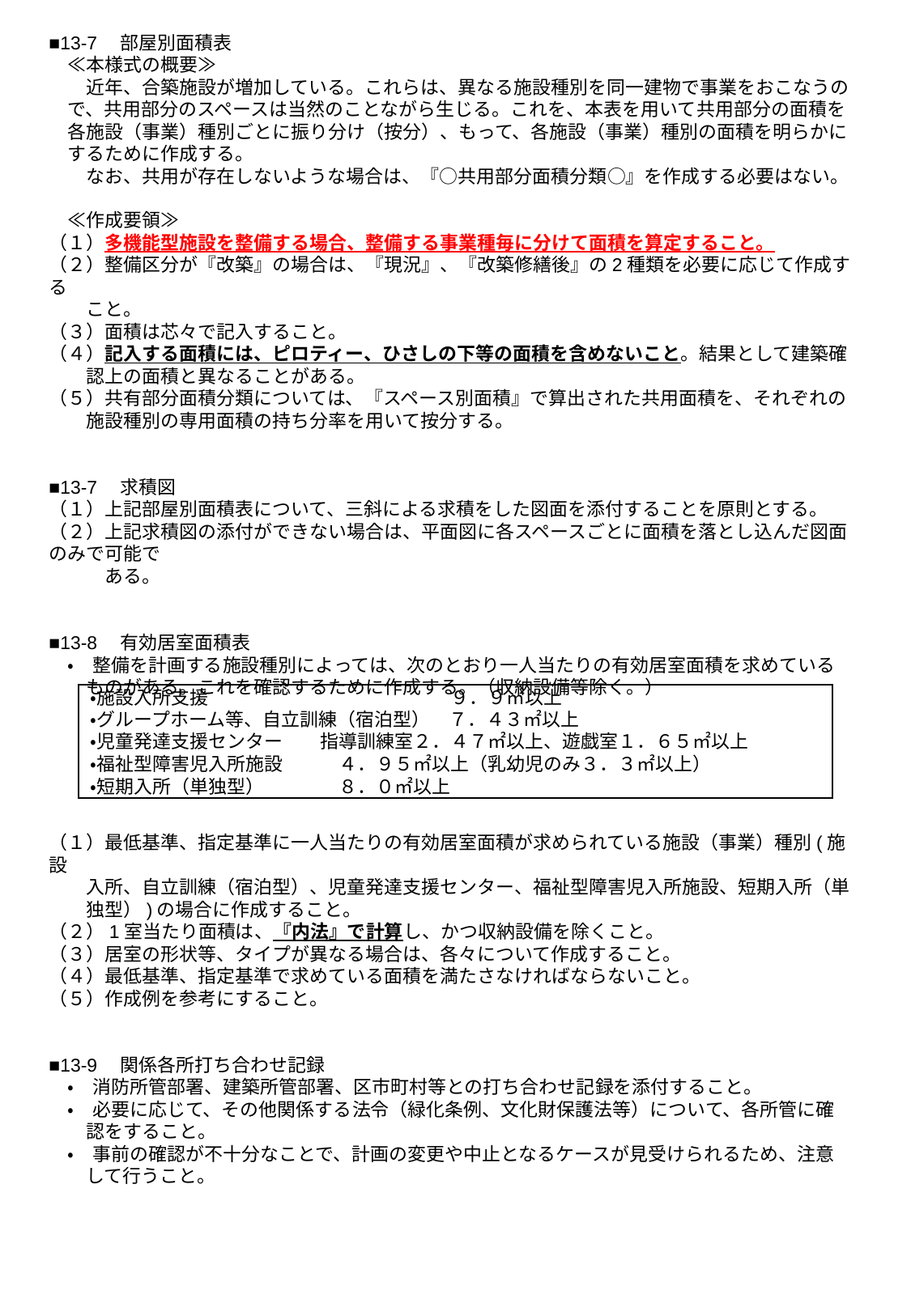

■13-7　部屋別面積表
　≪本様式の概要≫
　　近年、合築施設が増加している。これらは、異なる施設種別を同一建物で事業をおこなうの
　で、共用部分のスペースは当然のことながら生じる。これを、本表を用いて共用部分の面積を
　各施設（事業）種別ごとに振り分け（按分）、もって、各施設（事業）種別の面積を明らかに
　するために作成する。
　　なお、共用が存在しないような場合は、『○共用部分面積分類○』を作成する必要はない。

　≪作成要領≫
（１）多機能型施設を整備する場合、整備する事業種毎に分けて面積を算定すること。
（２）整備区分が『改築』の場合は、『現況』、『改築修繕後』の2種類を必要に応じて作成する
　　こと。
（３）面積は芯々で記入すること。
（４）記入する面積には、ピロティー、ひさしの下等の面積を含めないこと。結果として建築確
　　認上の面積と異なることがある。
（５）共有部分面積分類については、『スペース別面積』で算出された共用面積を、それぞれの
　　施設種別の専用面積の持ち分率を用いて按分する。

■13-7　求積図
（１）上記部屋別面積表について、三斜による求積をした図面を添付することを原則とする。
（２）上記求積図の添付ができない場合は、平面図に各スペースごとに面積を落とし込んだ図面のみで可能で
　　　ある。

■13-8　有効居室面積表
　・　整備を計画する施設種別によっては、次のとおり一人当たりの有効居室面積を求めている
　　ものがある。これを確認するために作成する。（収納設備等除く。）

（１）最低基準、指定基準に一人当たりの有効居室面積が求められている施設（事業）種別(施設
　　入所、自立訓練（宿泊型）、児童発達支援センター、福祉型障害児入所施設、短期入所（単
　　独型）)の場合に作成すること。
（２）1室当たり面積は、『内法』で計算し、かつ収納設備を除くこと。
（３）居室の形状等、タイプが異なる場合は、各々について作成すること。
（４）最低基準、指定基準で求めている面積を満たさなければならないこと。
（５）作成例を参考にすること。

■13-9　関係各所打ち合わせ記録
　・　消防所管部署、建築所管部署、区市町村等との打ち合わせ記録を添付すること。
　・　必要に応じて、その他関係する法令（緑化条例、文化財保護法等）について、各所管に確
　　認をすること。
　・　事前の確認が不十分なことで、計画の変更や中止となるケースが見受けられるため、注意
　　して行うこと。
・施設入所支援　　　　　　　　　　　　　９．９㎡以上
・グループホーム等、自立訓練（宿泊型）　７．４３㎡以上
・児童発達支援センター　　指導訓練室２．４７㎡以上、遊戯室１．６５㎡以上
・福祉型障害児入所施設　　　４．９５㎡以上（乳幼児のみ３．３㎡以上）
・短期入所（単独型）　　　　８．０㎡以上